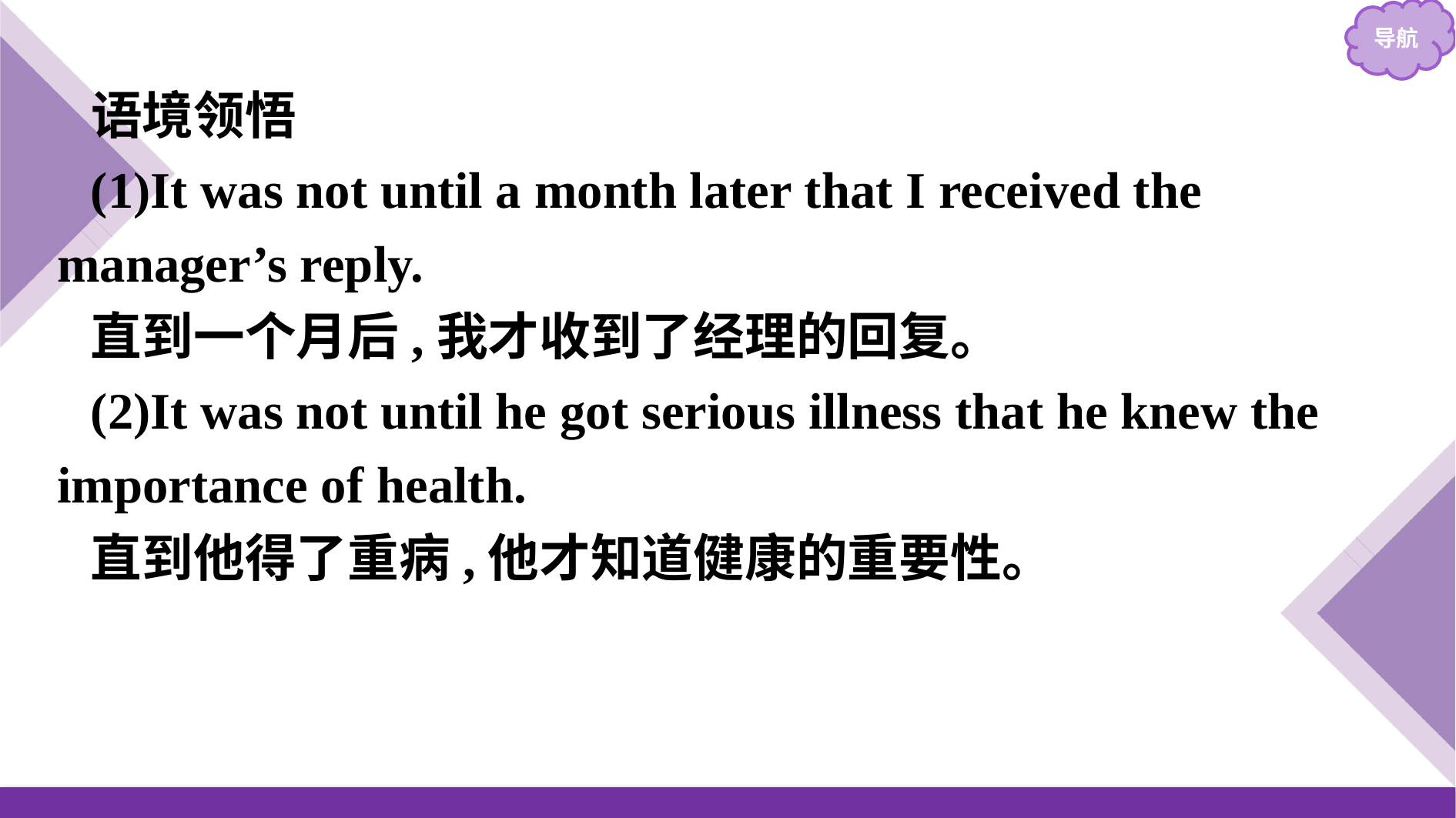

语境领悟
(1)It was not until a month later that I received the manager’s reply.
直到一个月后,我才收到了经理的回复。
(2)It was not until he got serious illness that he knew the importance of health.
直到他得了重病,他才知道健康的重要性。